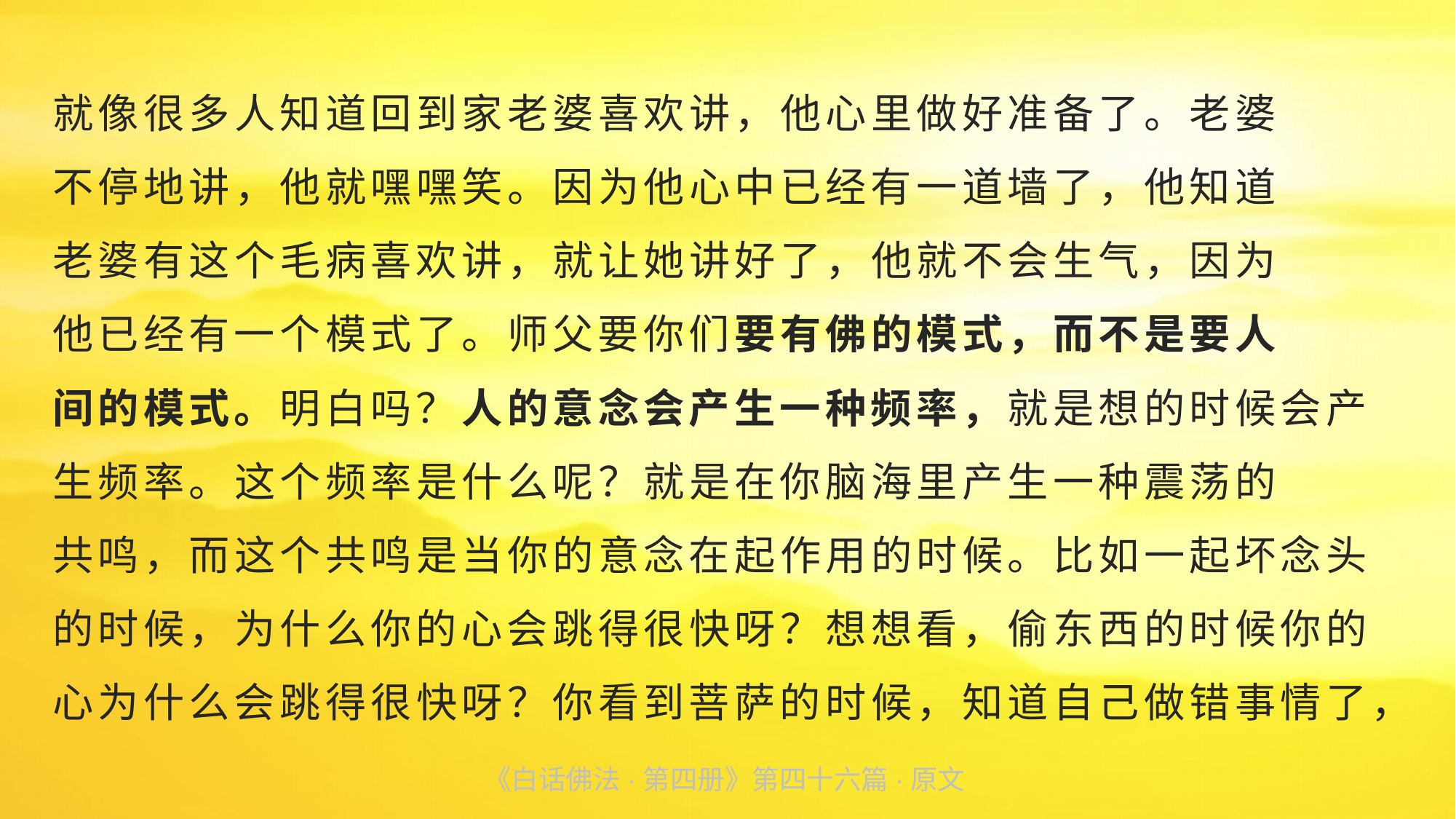

就像很多人知道回到家老婆喜欢讲，他心里做好准备了。老婆
不停地讲，他就嘿嘿笑。因为他心中已经有一道墙了，他知道
老婆有这个毛病喜欢讲，就让她讲好了，他就不会生气，因为
他已经有一个模式了。师父要你们要有佛的模式，而不是要人
间的模式。明白吗？人的意念会产生一种频率，就是想的时候会产生频率。这个频率是什么呢？就是在你脑海里产生一种震荡的
共鸣，而这个共鸣是当你的意念在起作用的时候。比如一起坏念头的时候，为什么你的心会跳得很快呀？想想看，偷东西的时候你的心为什么会跳得很快呀？你看到菩萨的时候，知道自己做错事情了，
《白话佛法·第四册》第四十六篇·原文